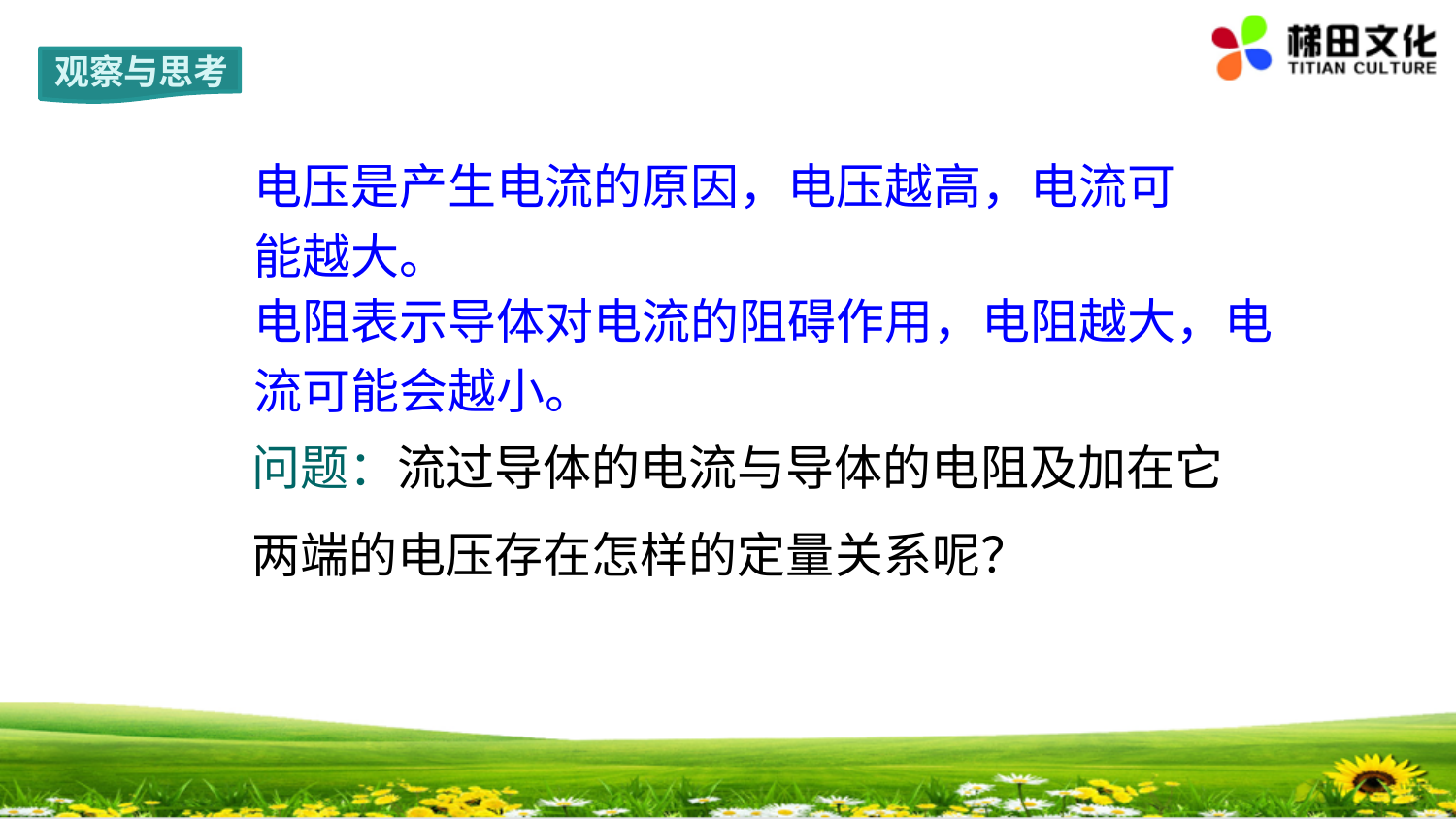

观察与思考

电压是产生电流的原因，电压越高，电流可能越大。
电阻表示导体对电流的阻碍作用，电阻越大，电流可能会越小。
问题：流过导体的电流与导体的电阻及加在它两端的电压存在怎样的定量关系呢？